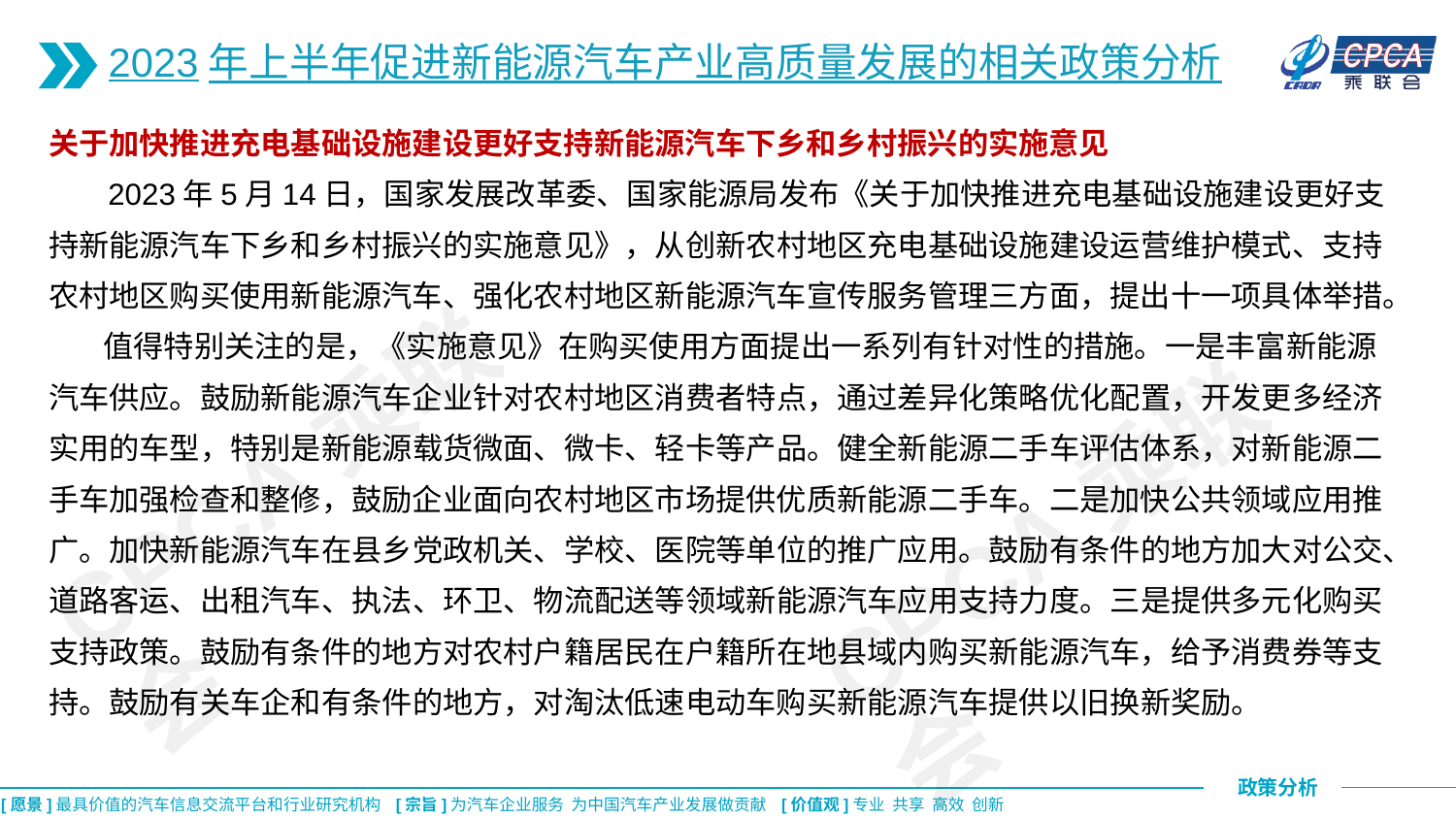

2023年上半年促进新能源汽车产业高质量发展的相关政策分析
关于加快推进充电基础设施建设更好支持新能源汽车下乡和乡村振兴的实施意见
       2023年5月14日，国家发展改革委、国家能源局发布《关于加快推进充电基础设施建设更好支持新能源汽车下乡和乡村振兴的实施意见》，从创新农村地区充电基础设施建设运营维护模式、支持农村地区购买使用新能源汽车、强化农村地区新能源汽车宣传服务管理三方面，提出十一项具体举措。
       值得特别关注的是，《实施意见》在购买使用方面提出一系列有针对性的措施。一是丰富新能源汽车供应。鼓励新能源汽车企业针对农村地区消费者特点，通过差异化策略优化配置，开发更多经济实用的车型，特别是新能源载货微面、微卡、轻卡等产品。健全新能源二手车评估体系，对新能源二手车加强检查和整修，鼓励企业面向农村地区市场提供优质新能源二手车。二是加快公共领域应用推广。加快新能源汽车在县乡党政机关、学校、医院等单位的推广应用。鼓励有条件的地方加大对公交、道路客运、出租汽车、执法、环卫、物流配送等领域新能源汽车应用支持力度。三是提供多元化购买支持政策。鼓励有条件的地方对农村户籍居民在户籍所在地县域内购买新能源汽车，给予消费券等支持。鼓励有关车企和有条件的地方，对淘汰低速电动车购买新能源汽车提供以旧换新奖励。
CPCA乘联会
CPCA乘联会